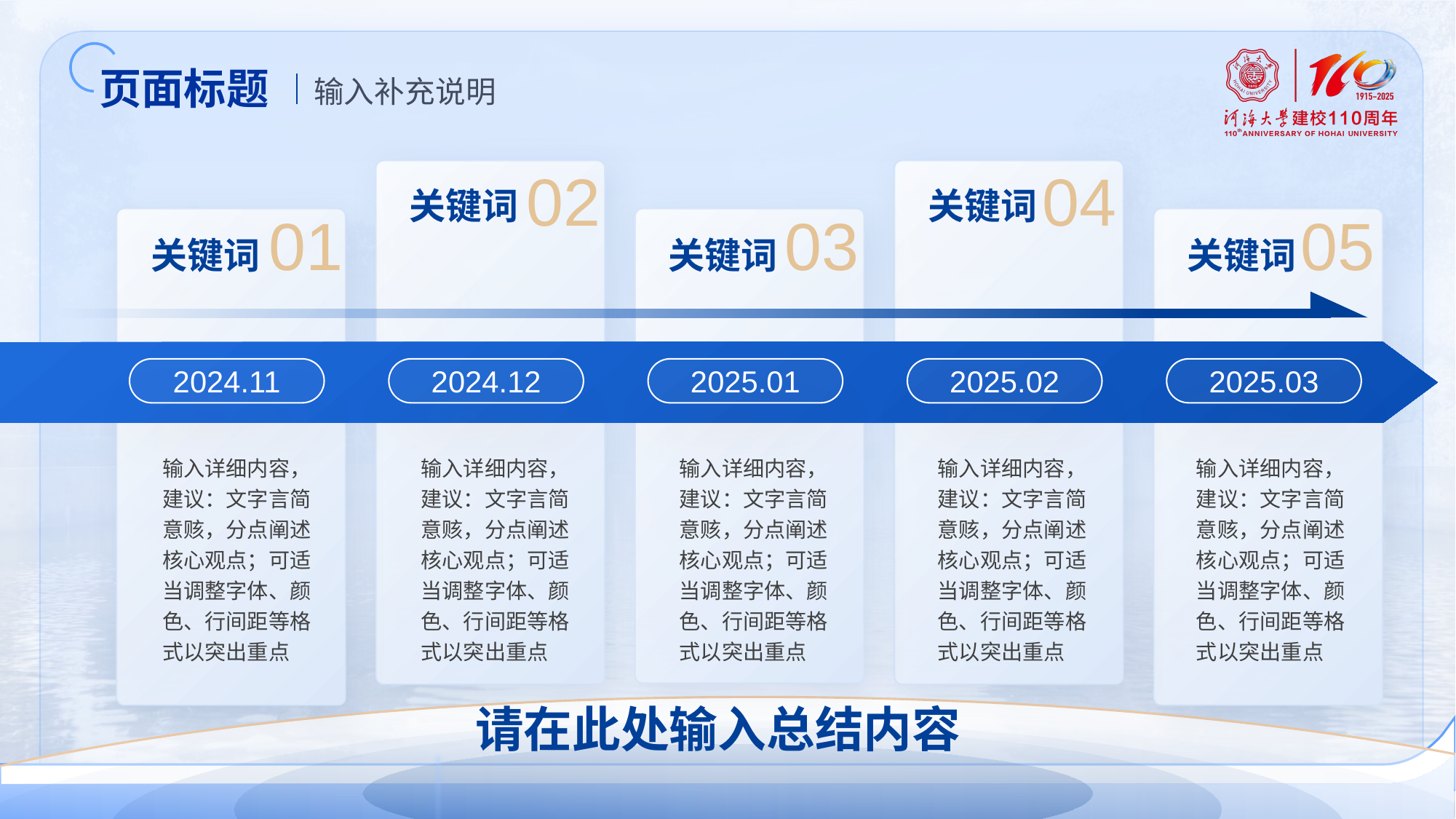

页面标题
输入补充说明
02
04

关键词
关键词
01
03
05

关键词
关键词
关键词

2024.11
2024.12
2025.01
2025.02
2025.03
输入详细内容，建议：文字言简意赅，分点阐述核心观点；可适当调整字体、颜色、行间距等格式以突出重点
输入详细内容，建议：文字言简意赅，分点阐述核心观点；可适当调整字体、颜色、行间距等格式以突出重点
输入详细内容，建议：文字言简意赅，分点阐述核心观点；可适当调整字体、颜色、行间距等格式以突出重点
输入详细内容，建议：文字言简意赅，分点阐述核心观点；可适当调整字体、颜色、行间距等格式以突出重点
输入详细内容，建议：文字言简意赅，分点阐述核心观点；可适当调整字体、颜色、行间距等格式以突出重点
请在此处输入总结内容